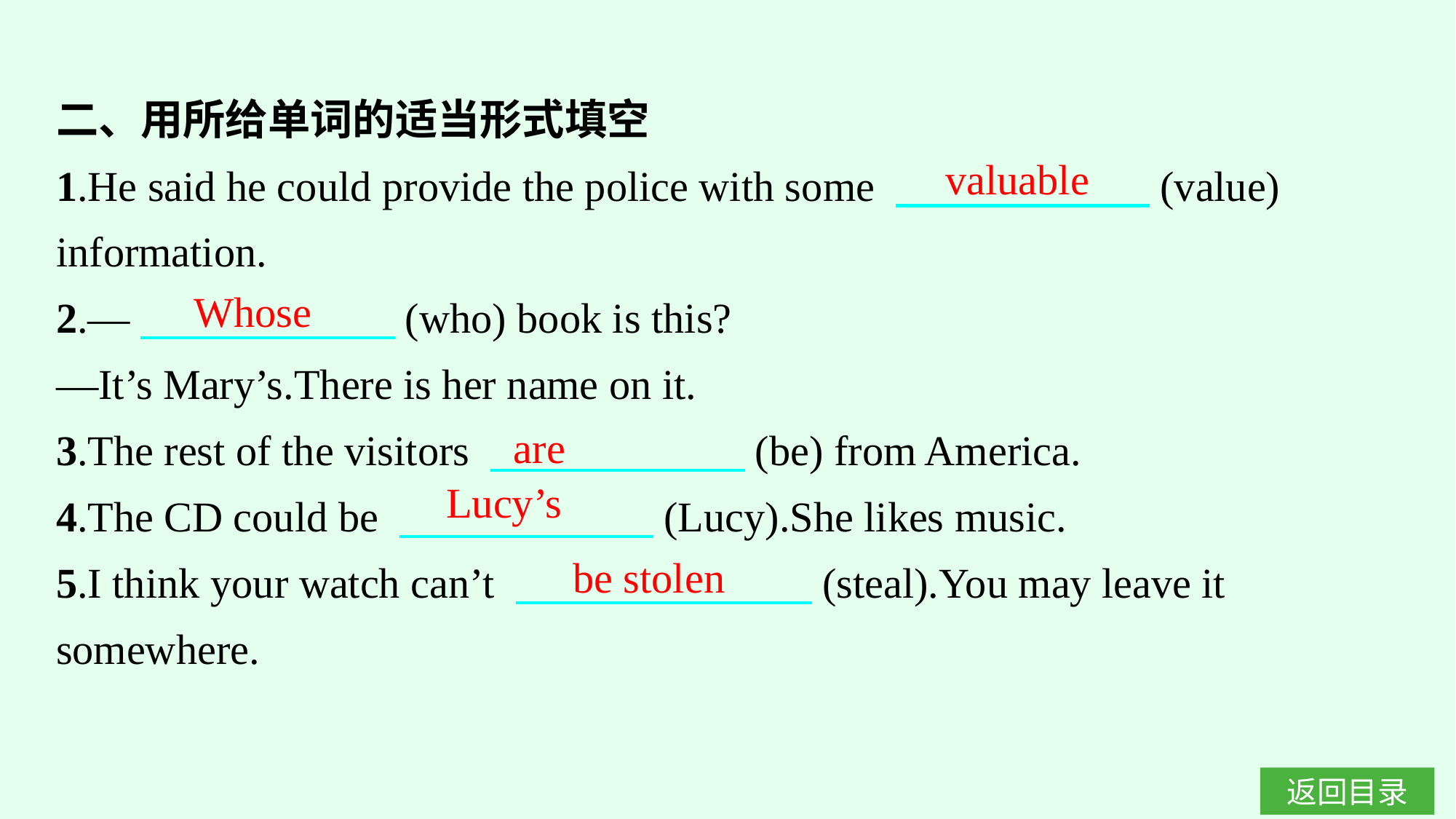

二、用所给单词的适当形式填空
1.He said he could provide the police with some 　　　　　　(value) information.
2.—　　　　　　(who) book is this?
—It’s Mary’s.There is her name on it.
3.The rest of the visitors 　　　　　　(be) from America.
4.The CD could be 　　　　　　(Lucy).She likes music.
5.I think your watch can’t 　　　　　　　(steal).You may leave it somewhere.
valuable
Whose
are
Lucy’s
be stolen